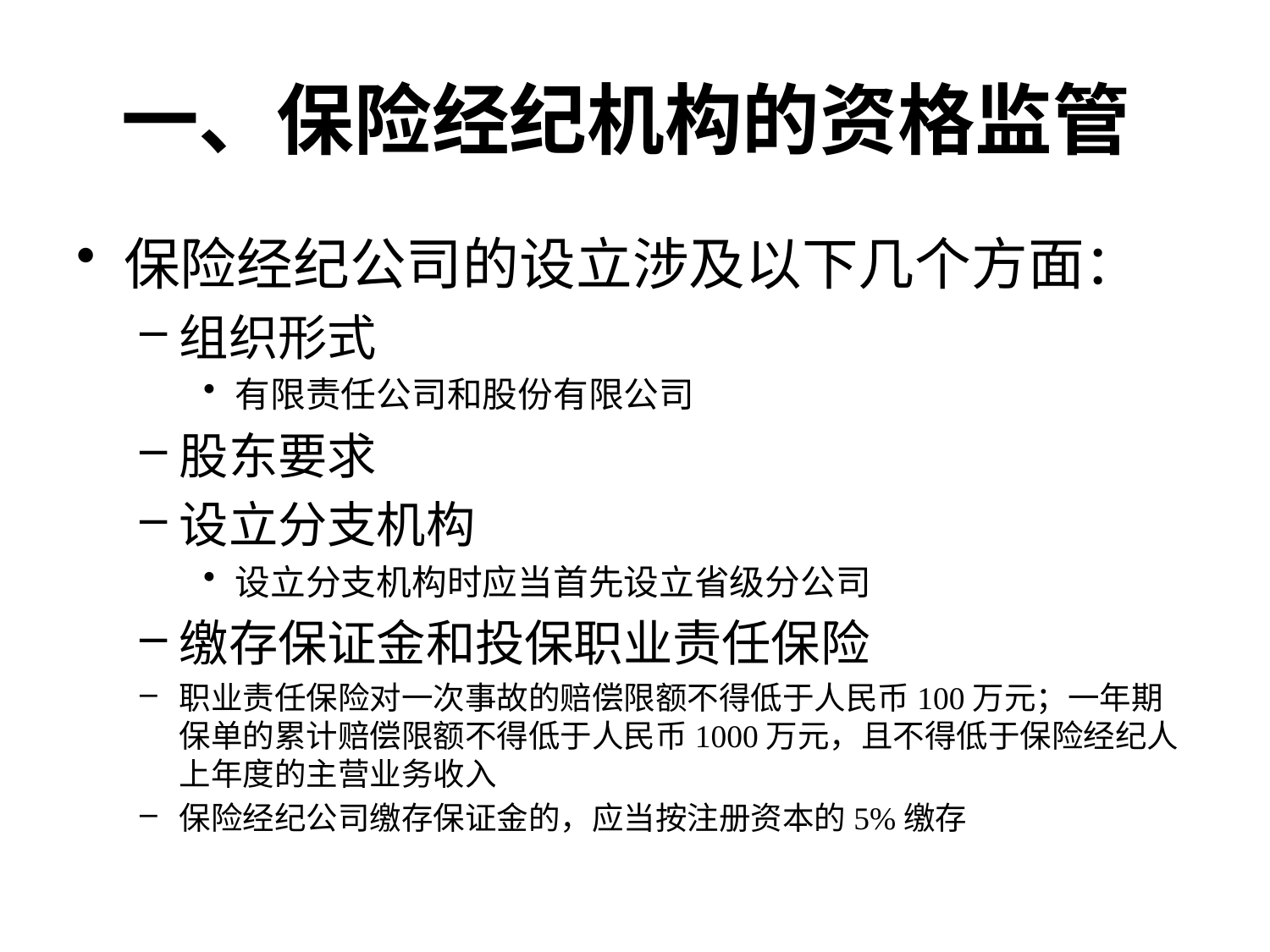

# 一、保险经纪机构的资格监管
保险经纪公司的设立涉及以下几个方面：
组织形式
有限责任公司和股份有限公司
股东要求
设立分支机构
设立分支机构时应当首先设立省级分公司
缴存保证金和投保职业责任保险
职业责任保险对一次事故的赔偿限额不得低于人民币100万元；一年期保单的累计赔偿限额不得低于人民币1000万元，且不得低于保险经纪人上年度的主营业务收入
保险经纪公司缴存保证金的，应当按注册资本的5%缴存